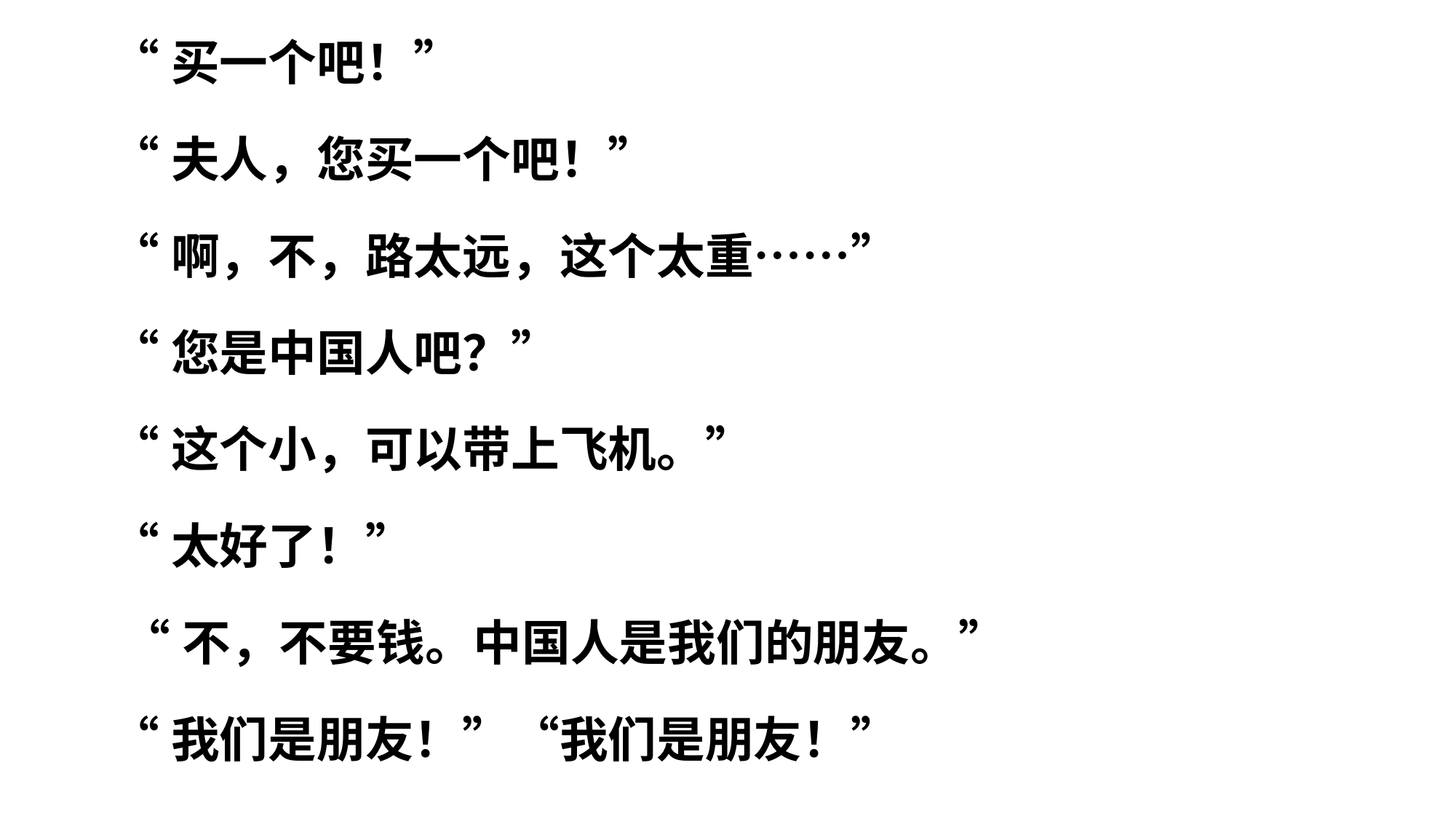

“买一个吧！”
“夫人，您买一个吧！”
“啊，不，路太远，这个太重……”
“您是中国人吧？”
“这个小，可以带上飞机。”
“太好了！”
 “不，不要钱。中国人是我们的朋友。”
“我们是朋友！”“我们是朋友！”